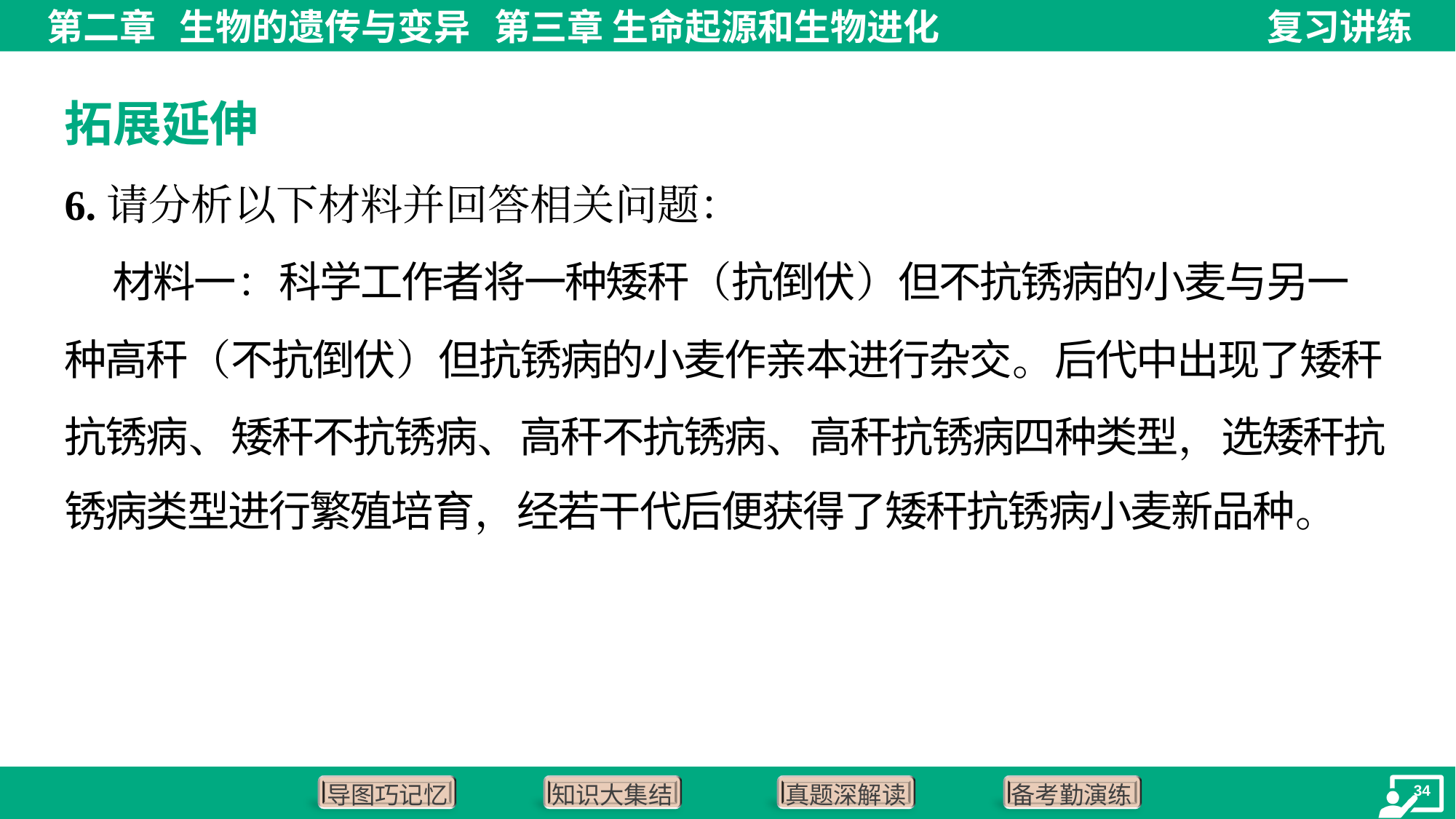

拓展延伸
6.请分析以下材料并回答相关问题：
    材料一：科学工作者将一种矮秆（抗倒伏）但不抗锈病的小麦与另一
种高秆（不抗倒伏）但抗锈病的小麦作亲本进行杂交。后代中出现了矮秆
抗锈病、矮秆不抗锈病、高秆不抗锈病、高秆抗锈病四种类型，选矮秆抗
锈病类型进行繁殖培育，经若干代后便获得了矮秆抗锈病小麦新品种。